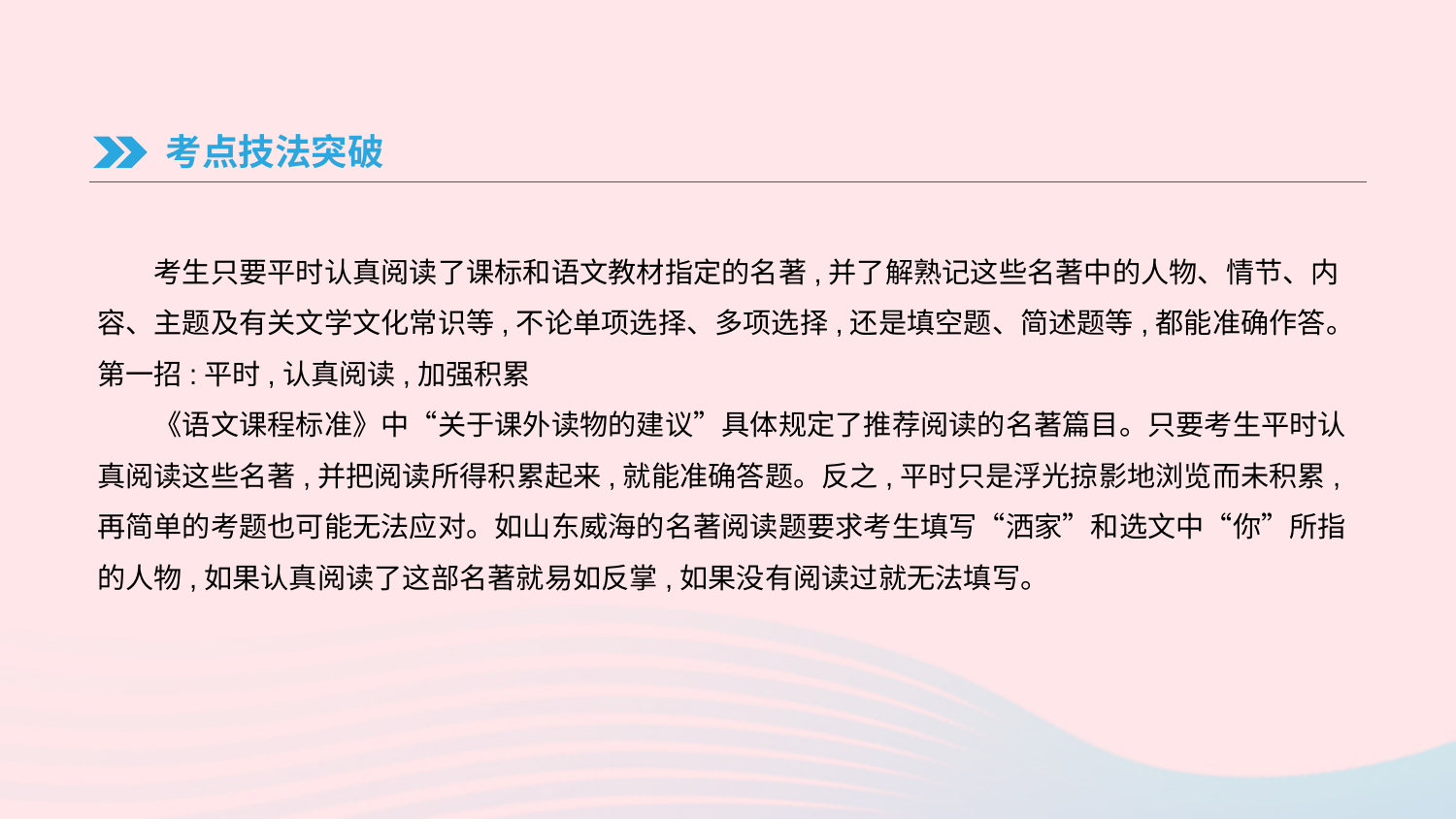

考点技法突破

　　考生只要平时认真阅读了课标和语文教材指定的名著,并了解熟记这些名著中的人物、情节、内容、主题及有关文学文化常识等,不论单项选择、多项选择,还是填空题、简述题等,都能准确作答。
第一招:平时,认真阅读,加强积累
　　《语文课程标准》中“关于课外读物的建议”具体规定了推荐阅读的名著篇目。只要考生平时认真阅读这些名著,并把阅读所得积累起来,就能准确答题。反之,平时只是浮光掠影地浏览而未积累,再简单的考题也可能无法应对。如山东威海的名著阅读题要求考生填写“洒家”和选文中“你”所指的人物,如果认真阅读了这部名著就易如反掌,如果没有阅读过就无法填写。